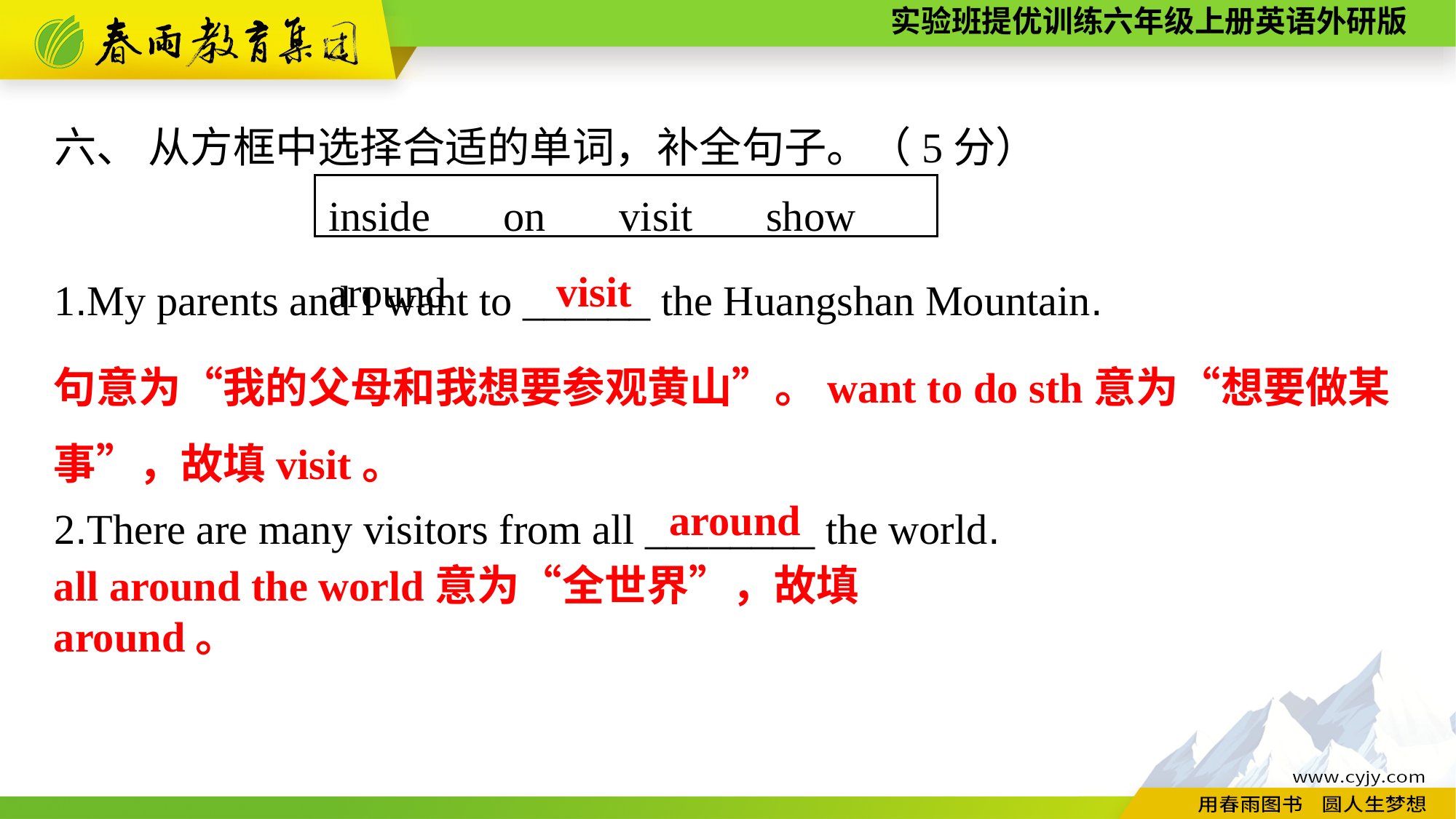

六、 从方框中选择合适的单词，补全句子。（5分）

1.My parents and I want to ______ the Huangshan Mountain.

2.There are many visitors from all ________ the world.

inside　on　visit　show　around

visit
句意为“我的父母和我想要参观黄山”。want to do sth意为“想要做某事”，故填visit。
around
all around the world意为“全世界”，故填around。